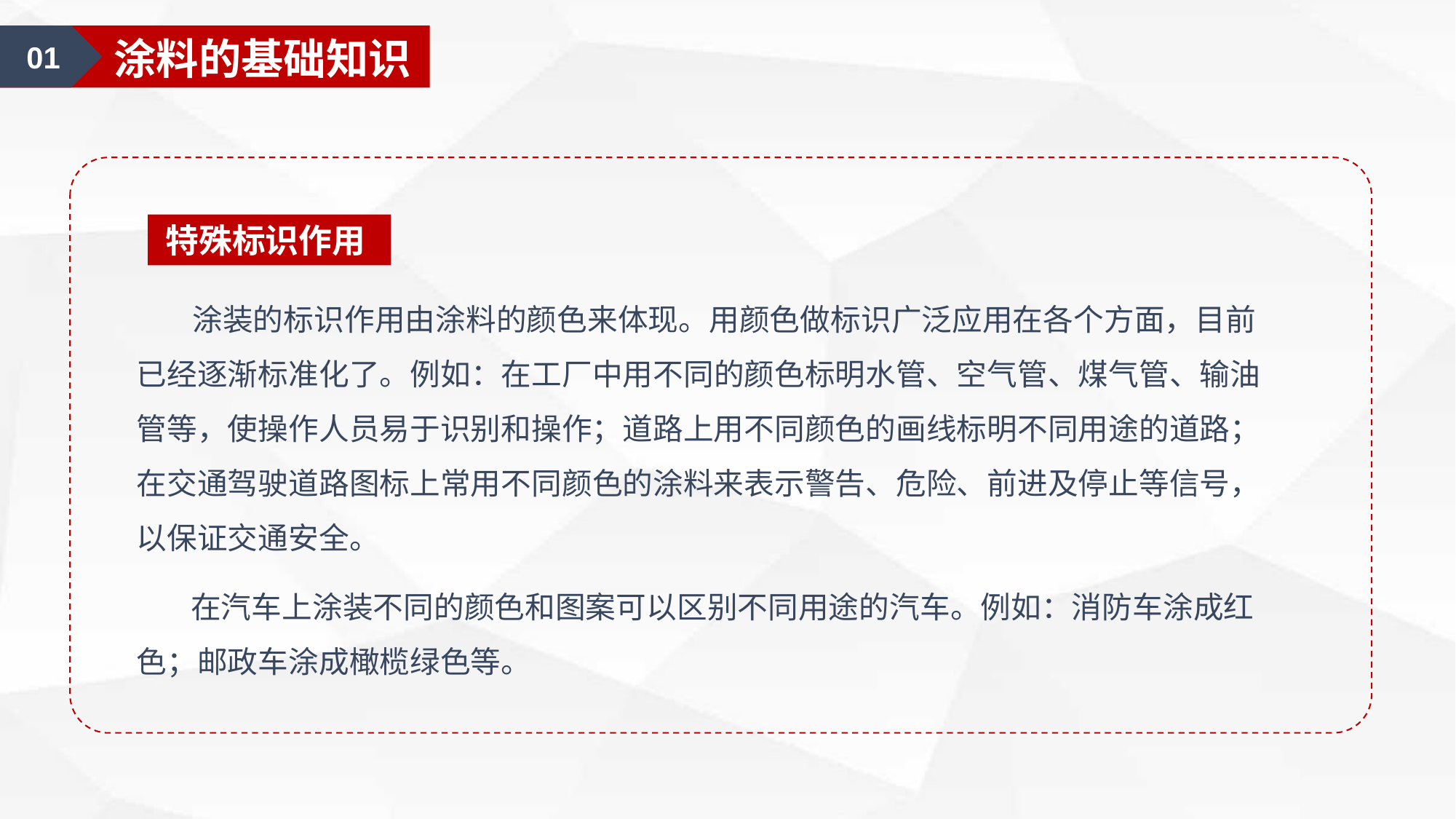

01
涂料的基础知识

特殊标识作用
        涂装的标识作用由涂料的颜色来体现。用颜色做标识广泛应用在各个方面，目前已经逐渐标准化了。例如：在工厂中用不同的颜色标明水管、空气管、煤气管、输油管等，使操作人员易于识别和操作；道路上用不同颜色的画线标明不同用途的道路；在交通驾驶道路图标上常用不同颜色的涂料来表示警告、危险、前进及停止等信号，以保证交通安全。
       在汽车上涂装不同的颜色和图案可以区别不同用途的汽车。例如：消防车涂成红色；邮政车涂成橄榄绿色等。